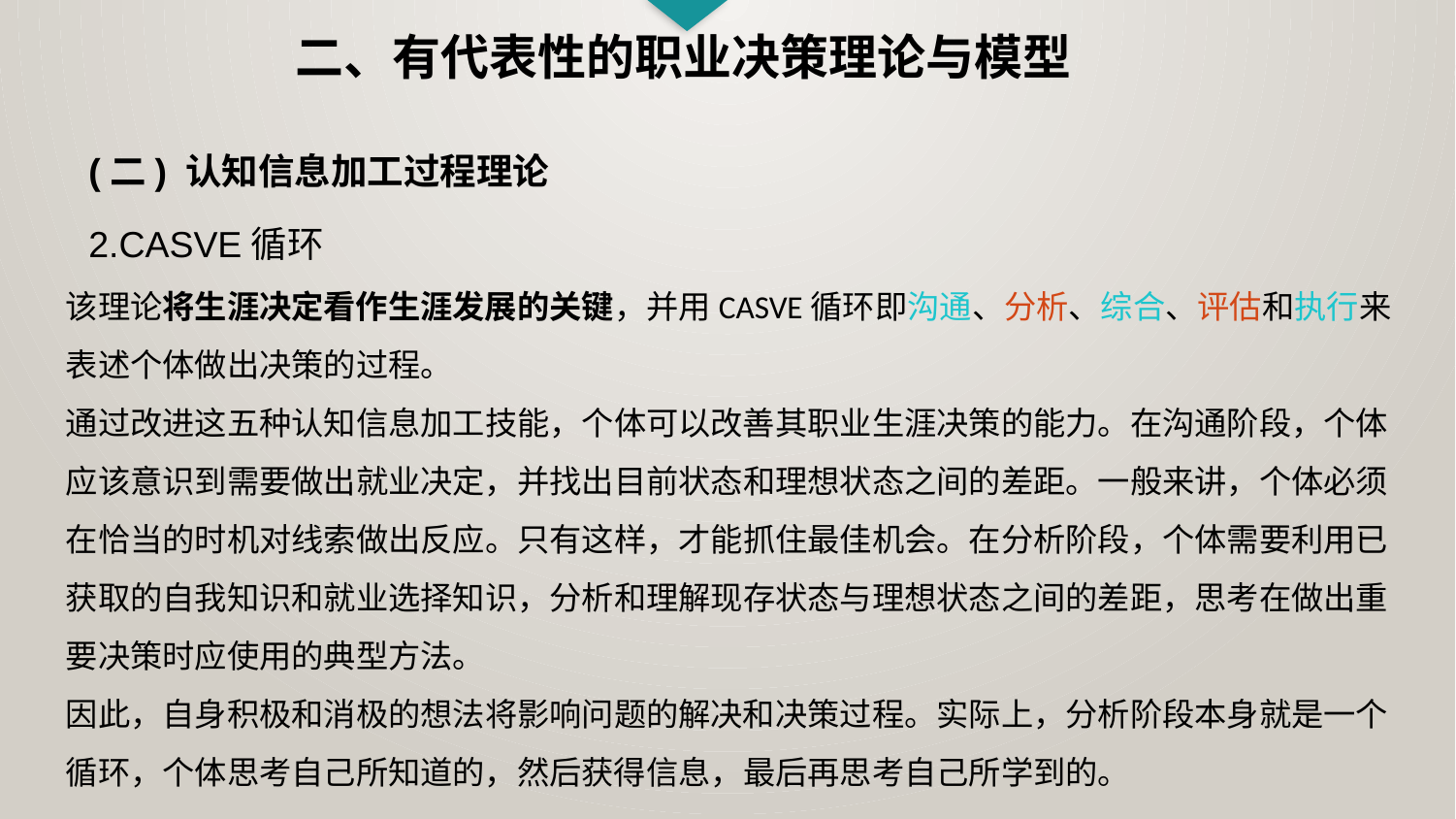

二、有代表性的职业决策理论与模型
(二) 认知信息加工过程理论
2.CASVE循环
该理论将生涯决定看作生涯发展的关键，并用CASVE循环即沟通、分析、综合、评估和执行来表述个体做出决策的过程。
通过改进这五种认知信息加工技能，个体可以改善其职业生涯决策的能力。在沟通阶段，个体应该意识到需要做出就业决定，并找出目前状态和理想状态之间的差距。一般来讲，个体必须在恰当的时机对线索做出反应。只有这样，才能抓住最佳机会。在分析阶段，个体需要利用已获取的自我知识和就业选择知识，分析和理解现存状态与理想状态之间的差距，思考在做出重要决策时应使用的典型方法。
因此，自身积极和消极的想法将影响问题的解决和决策过程。实际上，分析阶段本身就是一个循环，个体思考自己所知道的，然后获得信息，最后再思考自己所学到的。
21